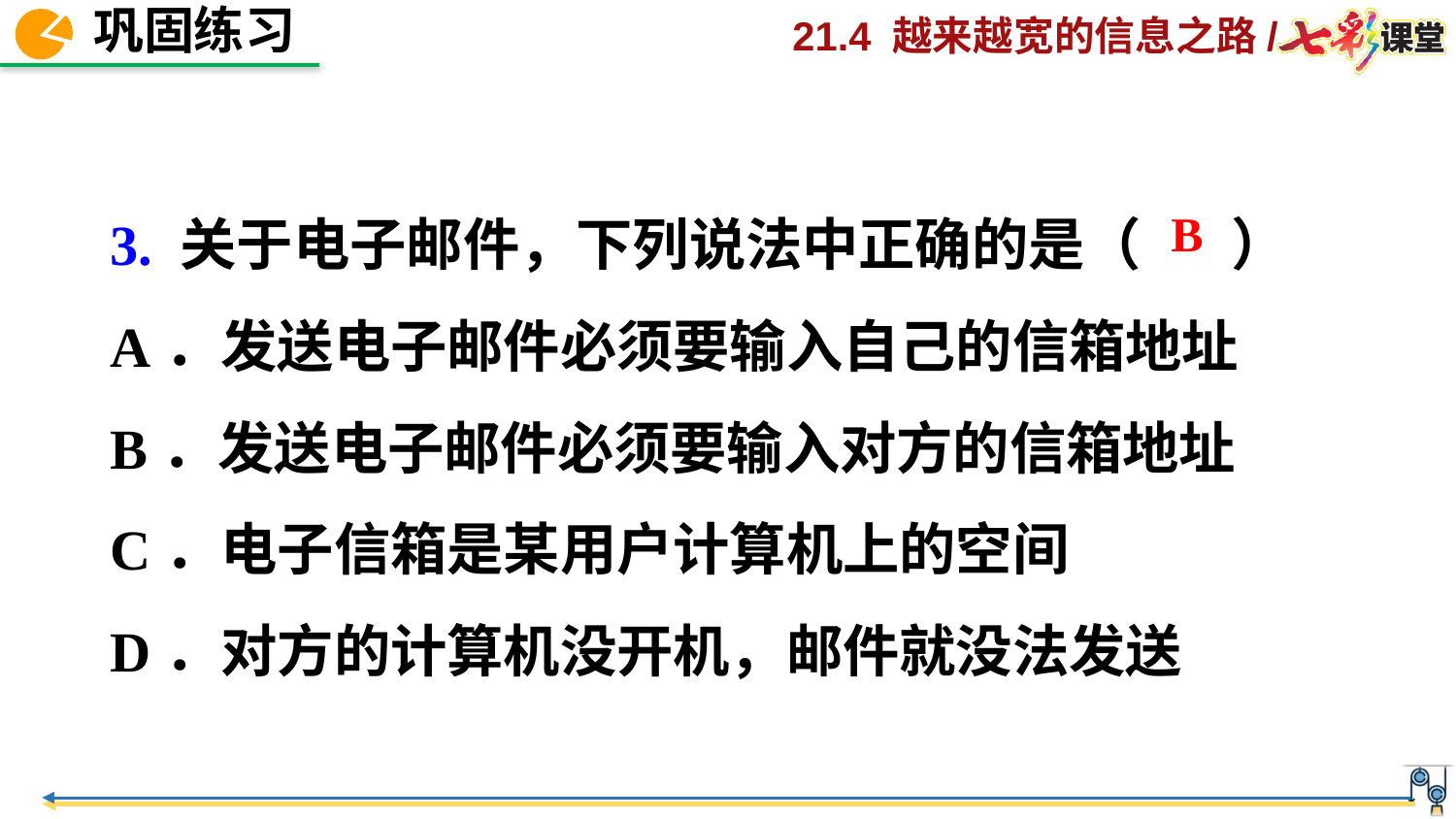

3. 关于电子邮件，下列说法中正确的是（       ）
A．发送电子邮件必须要输入自己的信箱地址
B．发送电子邮件必须要输入对方的信箱地址
C．电子信箱是某用户计算机上的空间
D．对方的计算机没开机，邮件就没法发送
 B